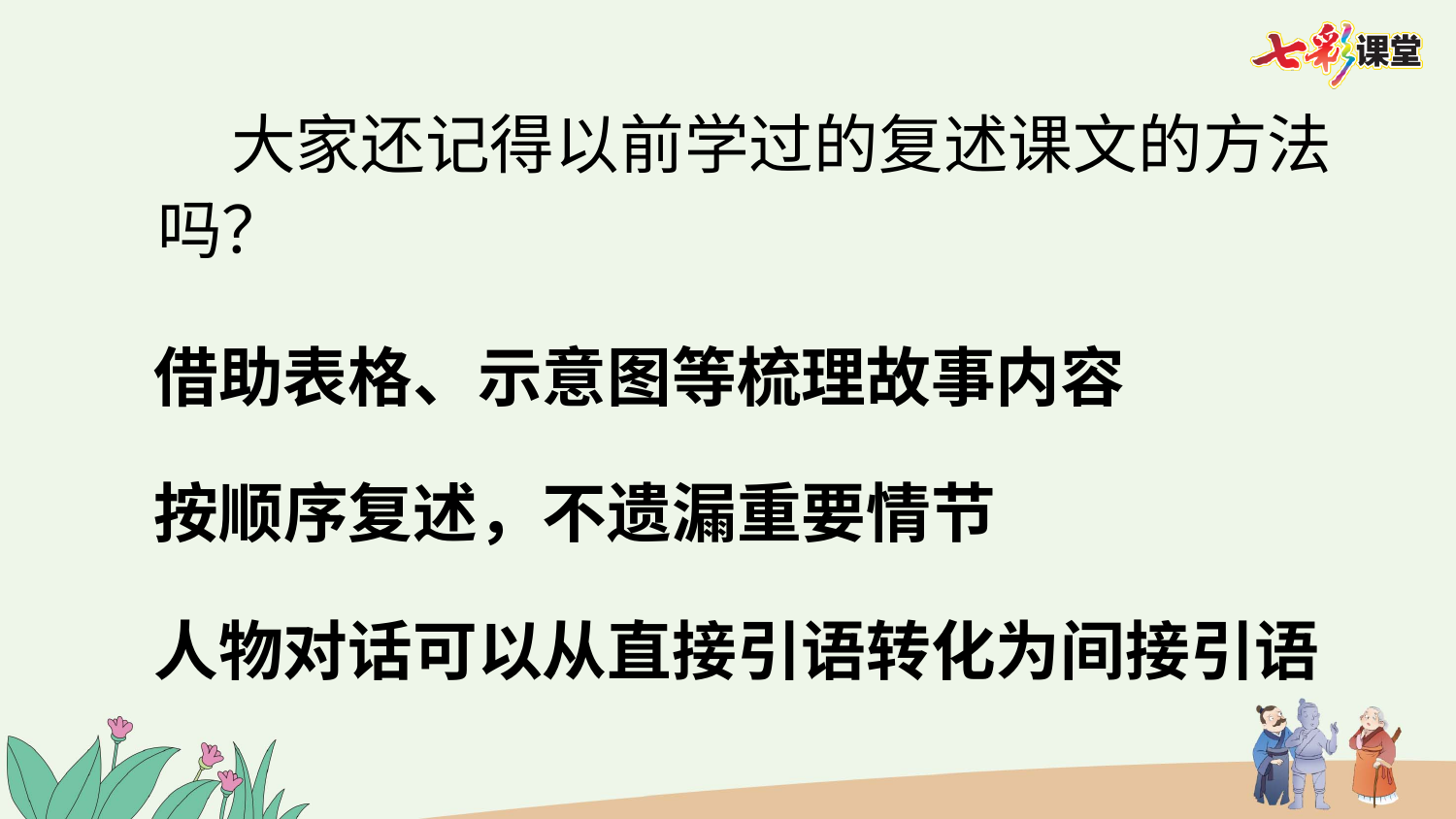

大家还记得以前学过的复述课文的方法吗？
借助表格、示意图等梳理故事内容
按顺序复述，不遗漏重要情节
人物对话可以从直接引语转化为间接引语